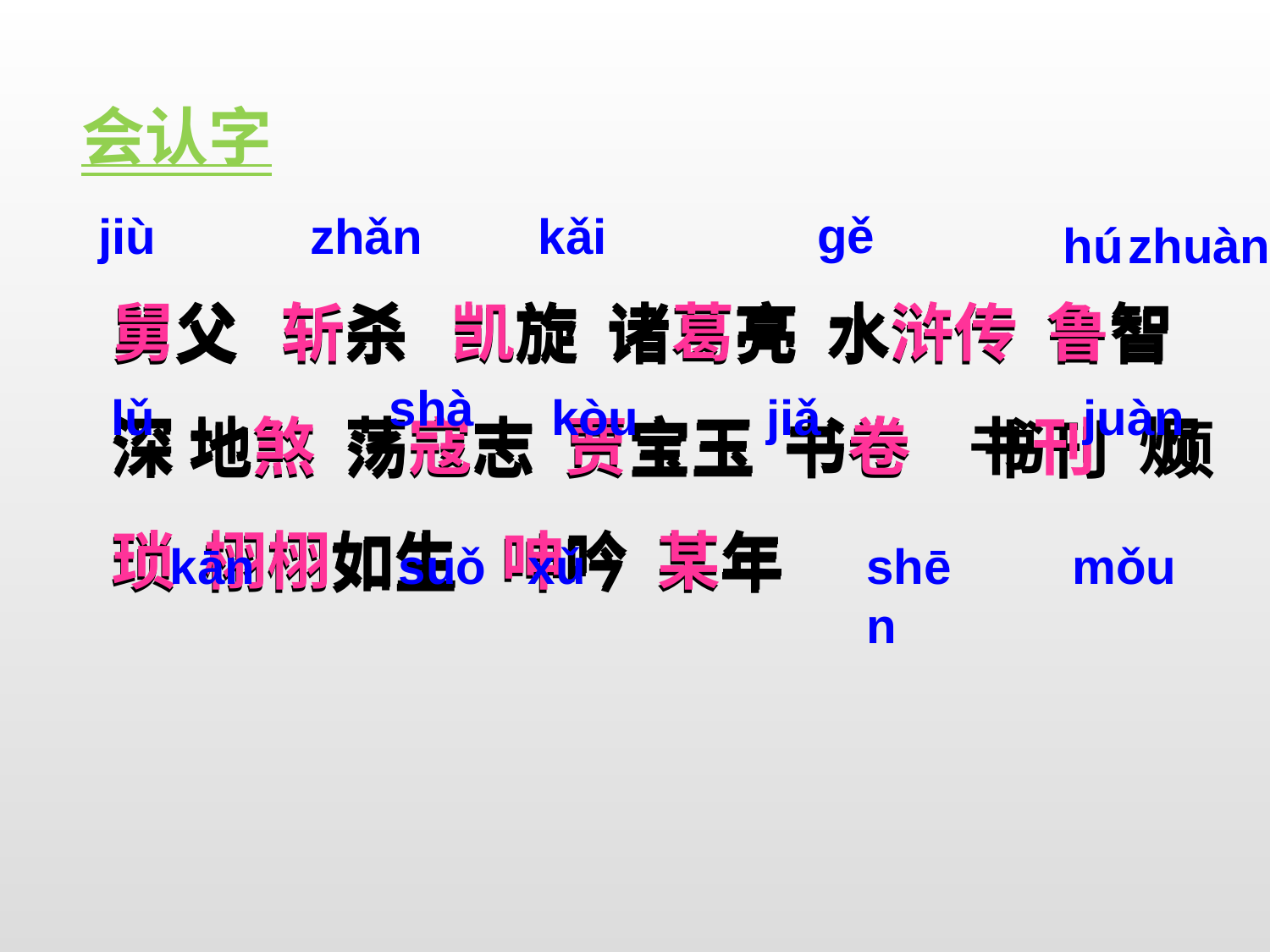

会认字
ɡě
jiù
zhǎn
kǎi
hú
zhuàn
舅父   斩杀   凯旋  诸葛亮  水浒传  鲁智深 地煞  荡寇志  贾宝玉  书卷    书刊   烦琐  栩栩如生   呻吟  某年

舅父   斩杀   凯旋  诸葛亮  水浒传  鲁智深 地煞  荡寇志  贾宝玉  书卷     书刊   烦琐  栩栩如生   呻吟  某年
shà
lǔ
kòu
jiǎ
juàn
suǒ
xǔ
mǒu
shēn
kān